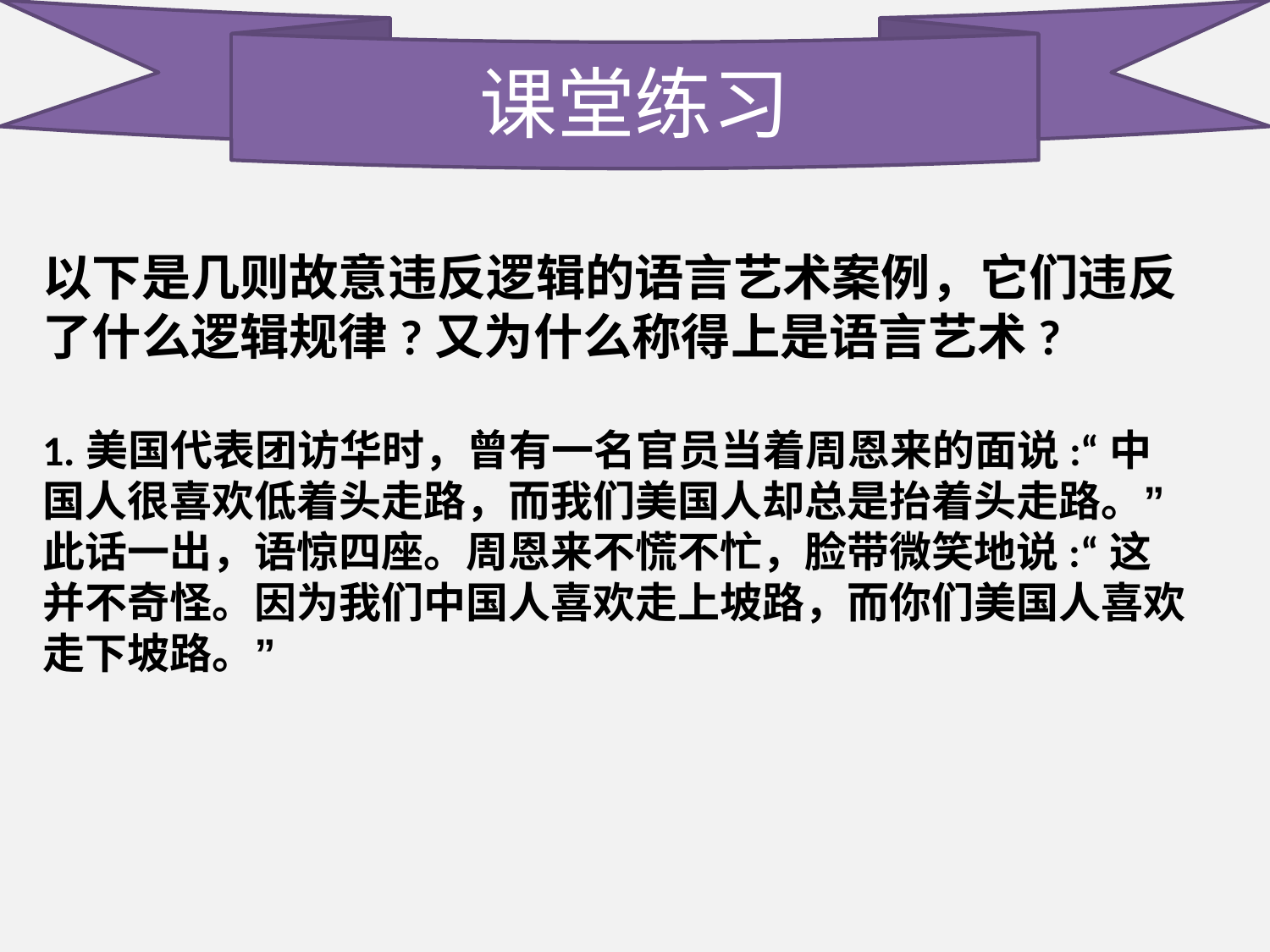

课堂练习
以下是几则故意违反逻辑的语言艺术案例，它们违反了什么逻辑规律?又为什么称得上是语言艺术?

1.美国代表团访华时，曾有一名官员当着周恩来的面说:“中国人很喜欢低着头走路，而我们美国人却总是抬着头走路。”此话一出，语惊四座。周恩来不慌不忙，脸带微笑地说:“这并不奇怪。因为我们中国人喜欢走上坡路，而你们美国人喜欢走下坡路。”